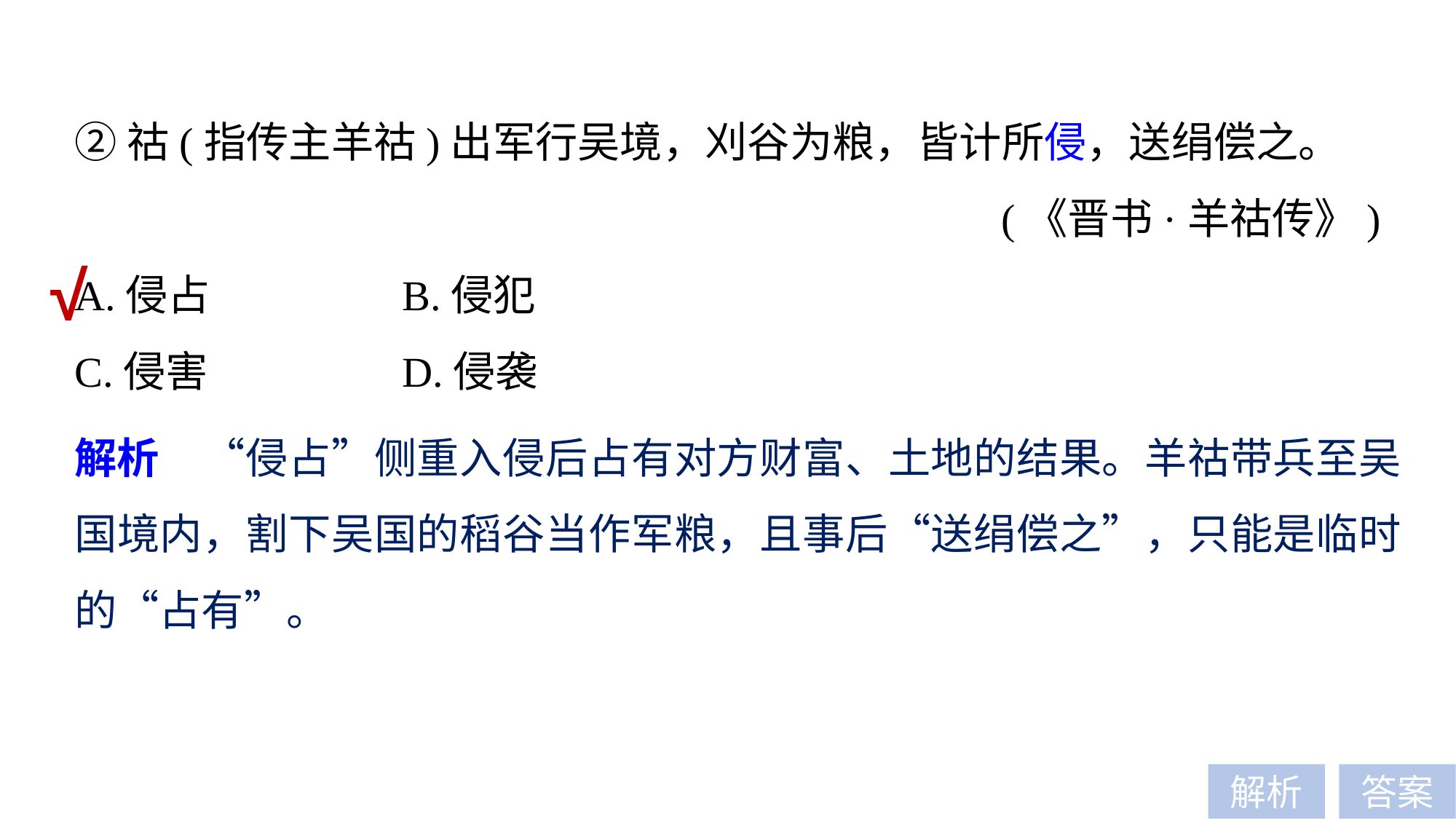

②祜(指传主羊祜)出军行吴境，刈谷为粮，皆计所侵，送绢偿之。
(《晋书·羊祜传》)
A.侵占  		B.侵犯
C.侵害  		D.侵袭
√
解析　“侵占”侧重入侵后占有对方财富、土地的结果。羊祜带兵至吴国境内，割下吴国的稻谷当作军粮，且事后“送绢偿之”，只能是临时的“占有”。
解析
答案